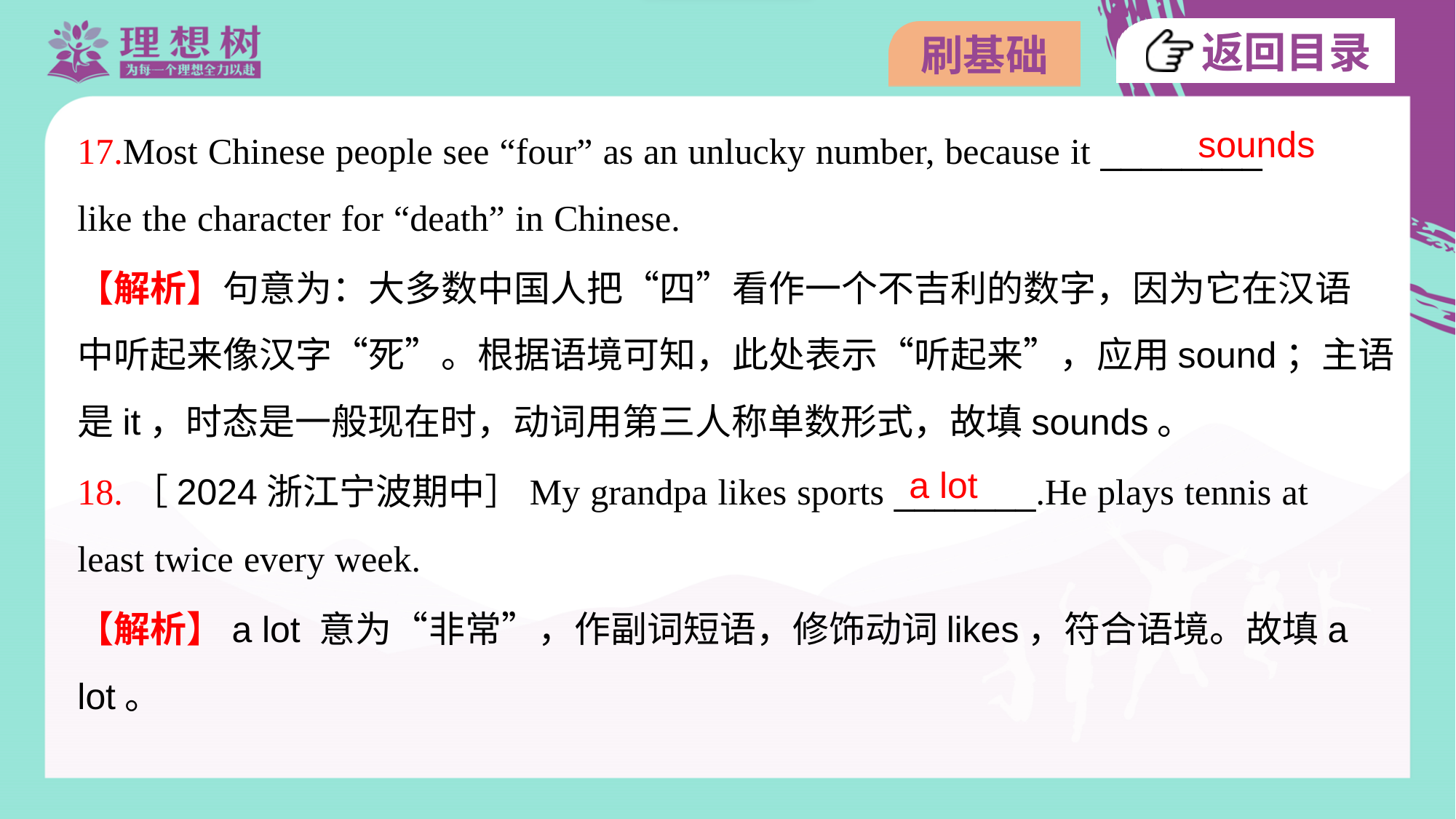

sounds
17.Most Chinese people see “four” as an unlucky number, because it ________
like the character for “death” in Chinese.
【解析】句意为：大多数中国人把“四”看作一个不吉利的数字，因为它在汉语
中听起来像汉字“死”。根据语境可知，此处表示“听起来”，应用sound；主语
是it，时态是一般现在时，动词用第三人称单数形式，故填sounds。
a lot
18.［2024浙江宁波期中］My grandpa likes sports _______.He plays tennis at
least twice every week.
【解析】a lot 意为“非常”，作副词短语，修饰动词likes，符合语境。故填a
lot。